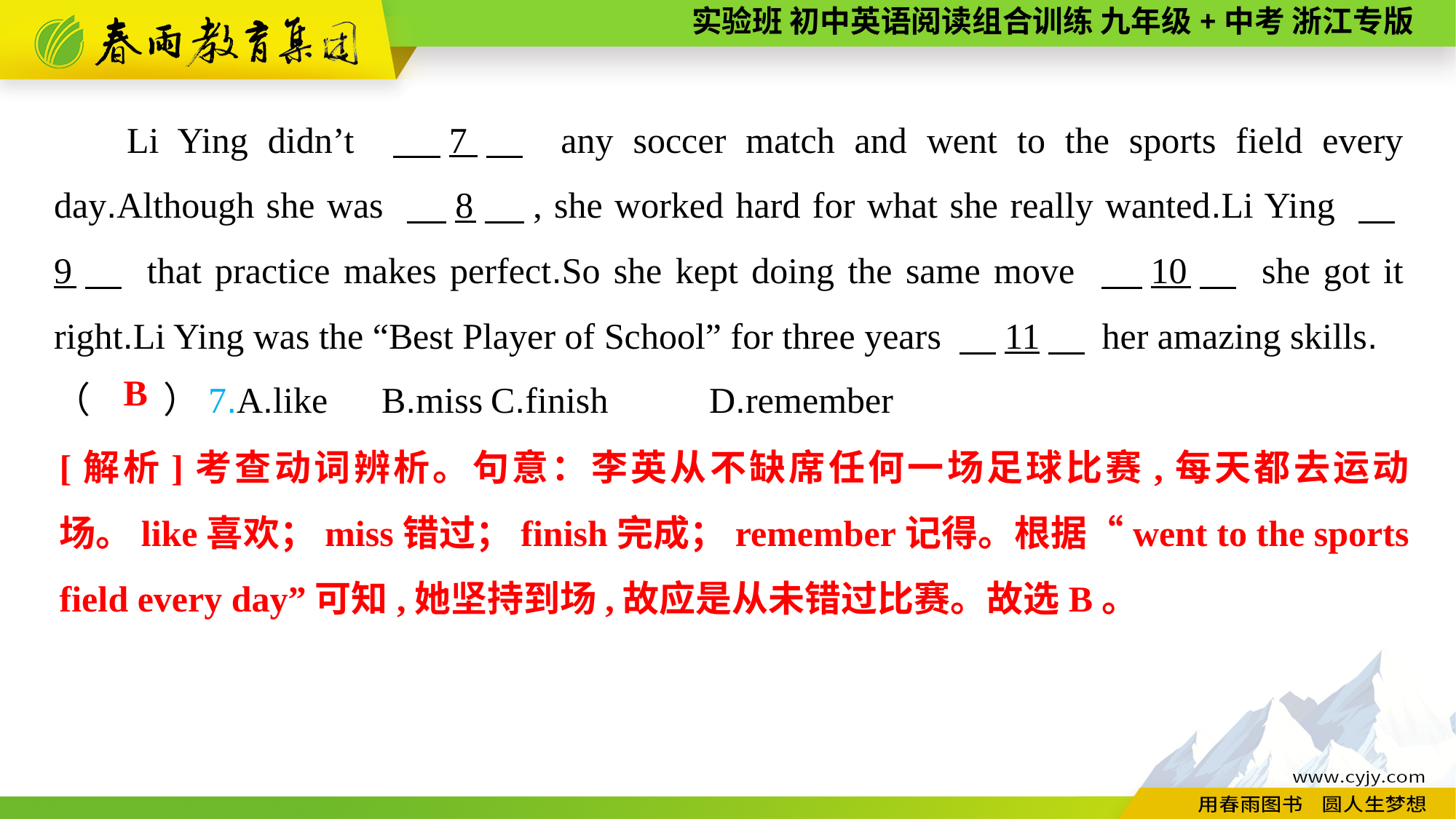

Li Ying didn’t 　7　 any soccer match and went to the sports field every day.Although she was 　8　, she worked hard for what she really wanted.Li Ying 　9　 that practice makes perfect.So she kept doing the same move 　10　 she got it right.Li Ying was the “Best Player of School” for three years 　11　 her amazing skills.
（　　）7.A.like	B.miss	C.finish	D.remember
B
[解析]考查动词辨析。句意：李英从不缺席任何一场足球比赛,每天都去运动场。like喜欢；miss错过；finish完成；remember记得。根据“went to the sports field every day”可知,她坚持到场,故应是从未错过比赛。故选B。